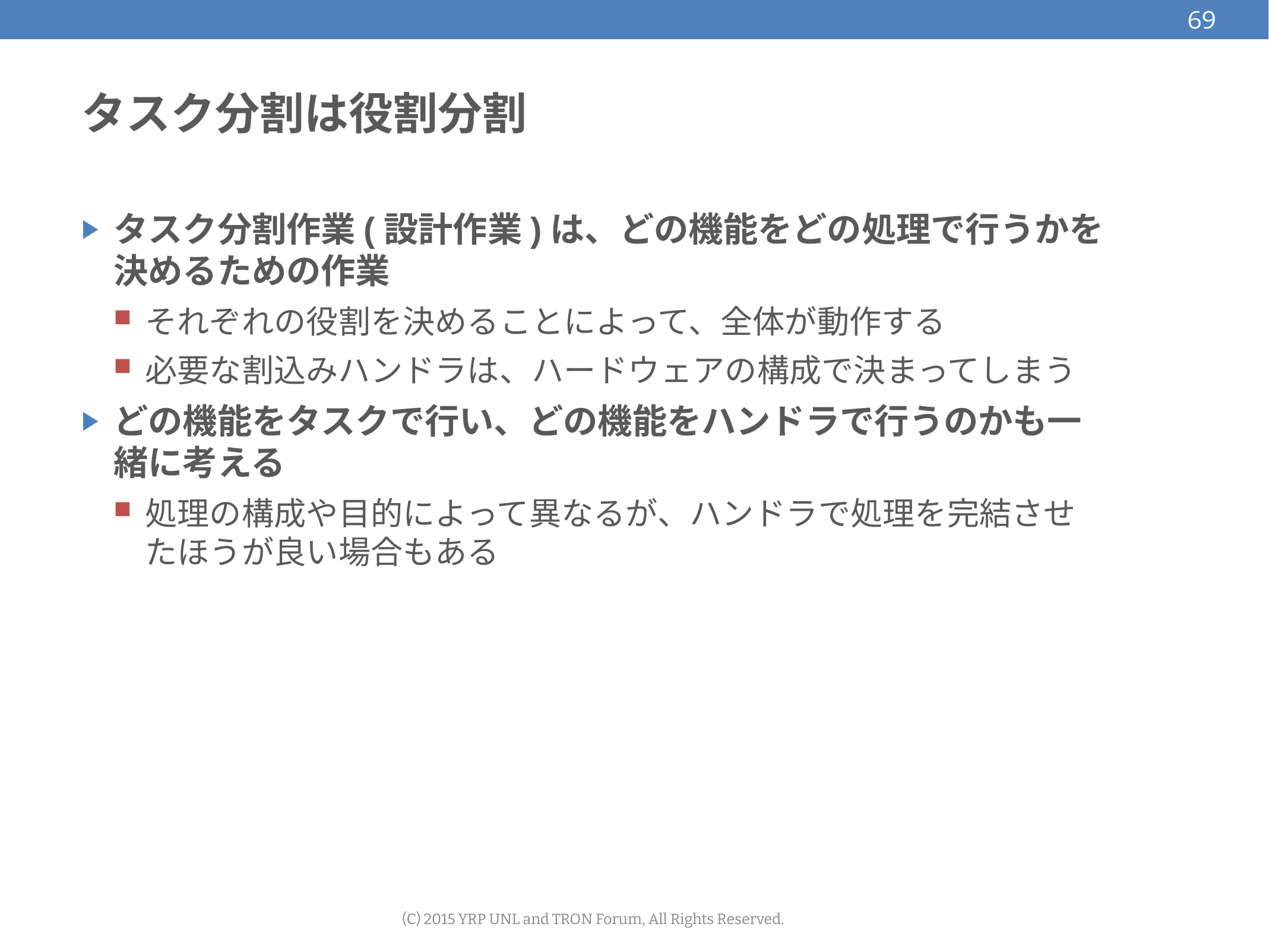

69
# タスク分割は役割分割
タスク分割作業(設計作業)は、どの機能をどの処理で行うかを決めるための作業
それぞれの役割を決めることによって、全体が動作する
必要な割込みハンドラは、ハードウェアの構成で決まってしまう
どの機能をタスクで行い、どの機能をハンドラで行うのかも一緒に考える
処理の構成や目的によって異なるが、ハンドラで処理を完結させたほうが良い場合もある
(C) 2015 YRP UNL and TRON Forum, All Rights Reserved.